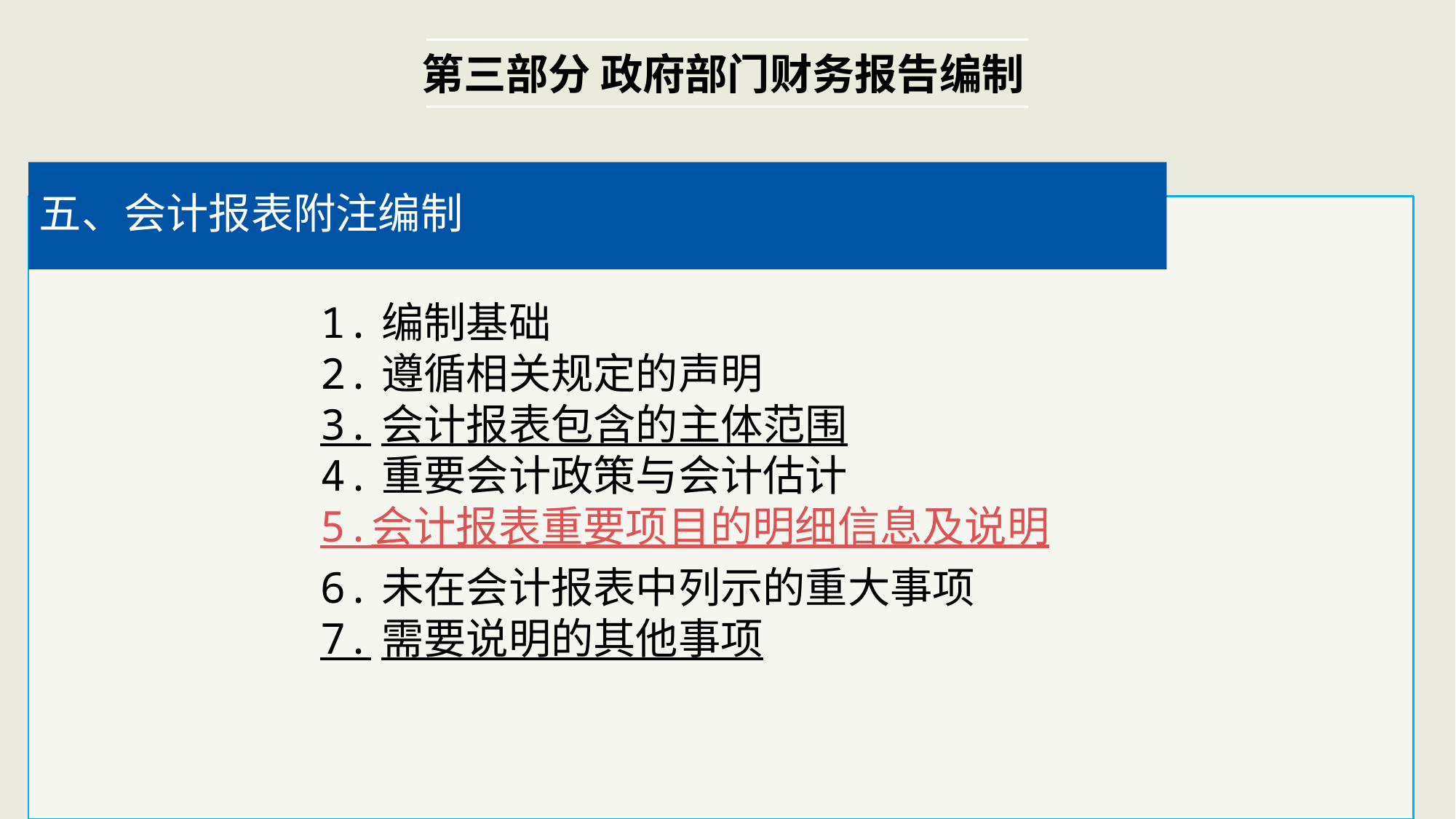

第三部分 政府部门财务报告编制

五、会计报表附注编制

1.编制基础
2.遵循相关规定的声明
3.会计报表包含的主体范围
4.重要会计政策与会计估计
5.会计报表重要项目的明细信息及说明
6.未在会计报表中列示的重大事项
7.需要说明的其他事项

105